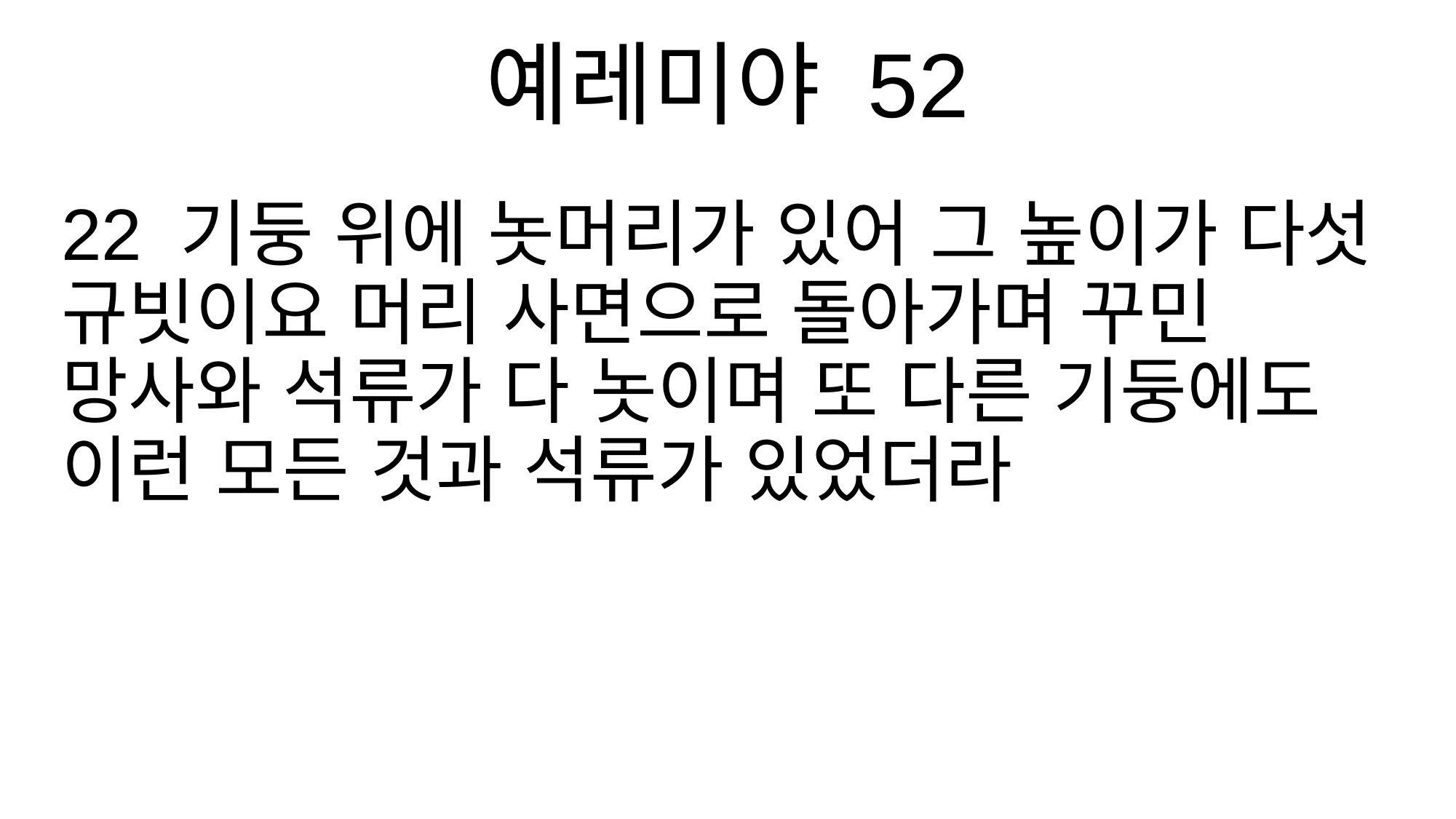

예레미야 52
22 기둥 위에 놋머리가 있어 그 높이가 다섯 규빗이요 머리 사면으로 돌아가며 꾸민 망사와 석류가 다 놋이며 또 다른 기둥에도 이런 모든 것과 석류가 있었더라